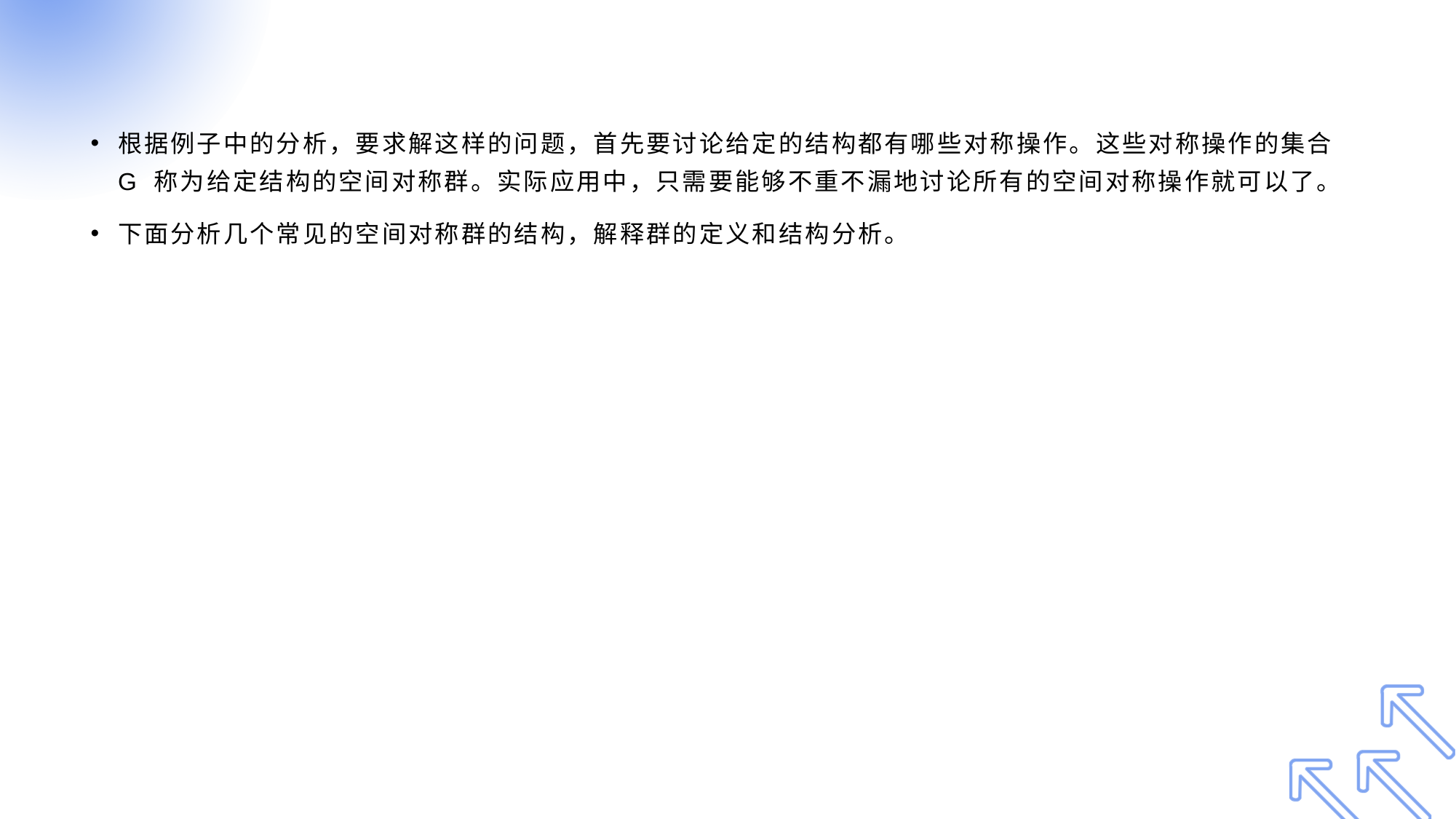

#
根据例子中的分析，要求解这样的问题，首先要讨论给定的结构都有哪些对称操作。这些对称操作的集合 G 称为给定结构的空间对称群。实际应用中，只需要能够不重不漏地讨论所有的空间对称操作就可以了。
下面分析几个常见的空间对称群的结构，解释群的定义和结构分析。